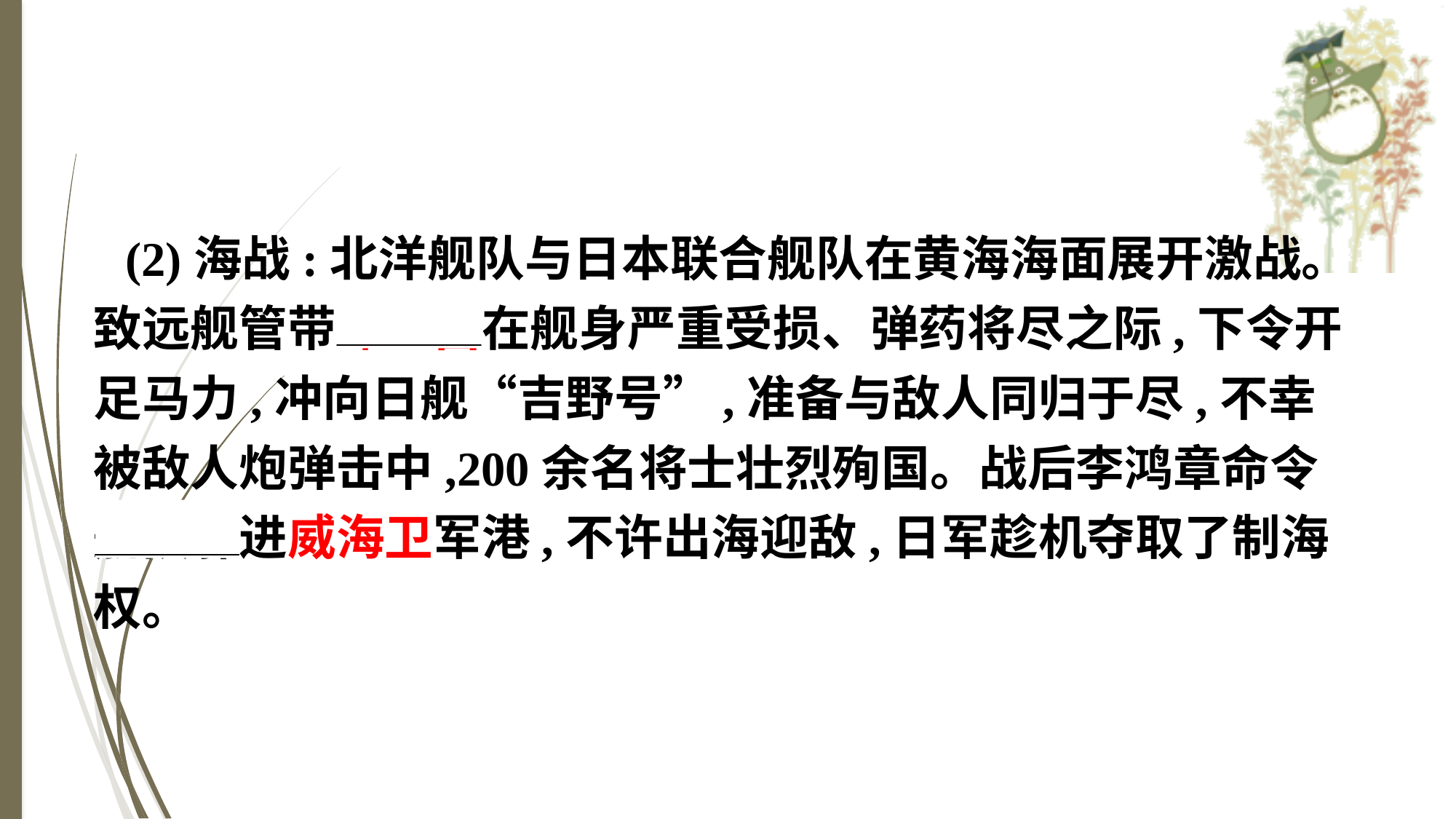

(2)海战:北洋舰队与日本联合舰队在黄海海面展开激战。致远舰管带邓世昌在舰身严重受损、弹药将尽之际,下令开足马力,冲向日舰“吉野号”,准备与敌人同归于尽,不幸被敌人炮弹击中,200余名将士壮烈殉国。战后李鸿章命令舰队躲进威海卫军港,不许出海迎敌,日军趁机夺取了制海权。